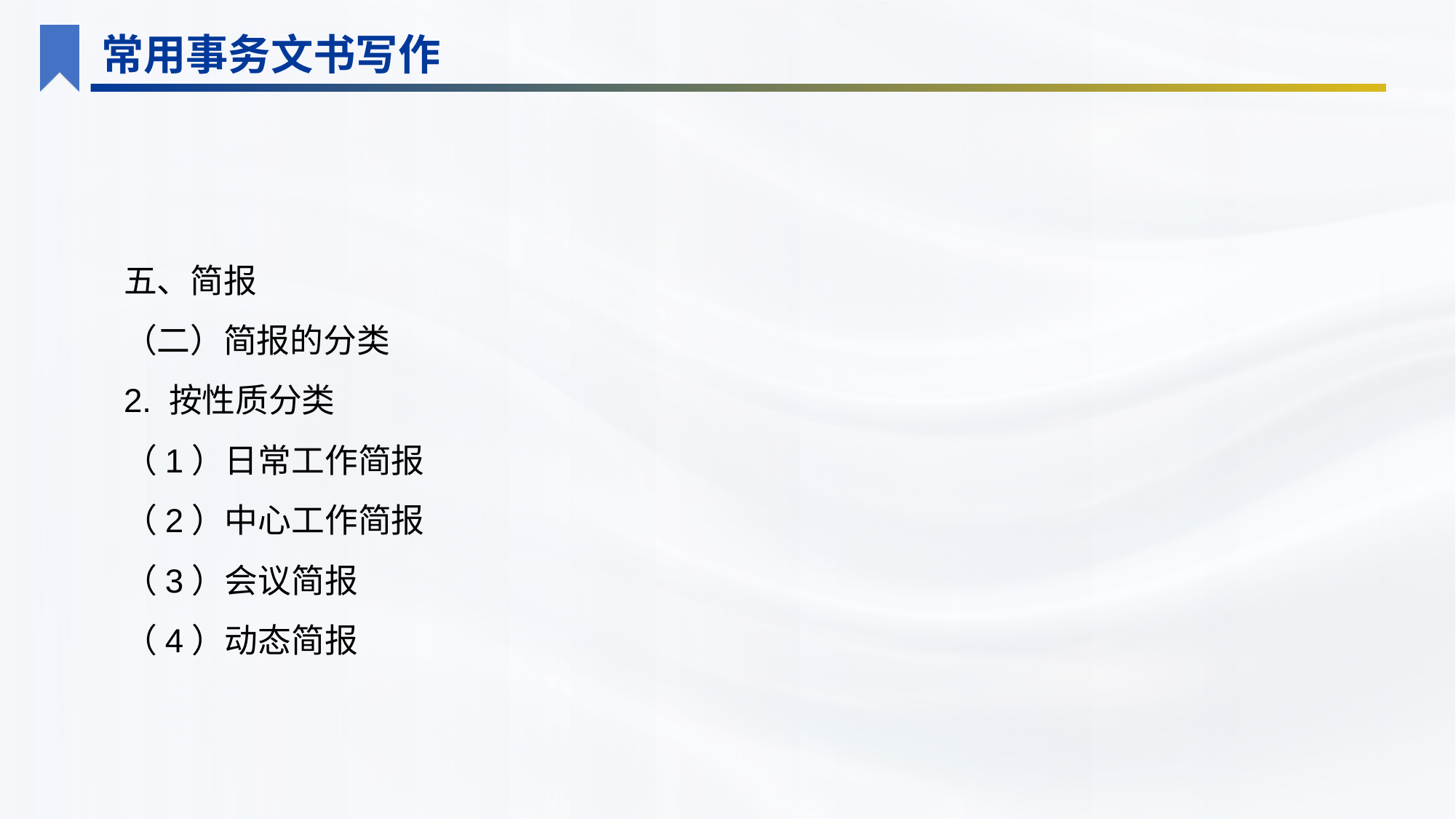

常用事务文书写作
五、简报
（二）简报的分类
2. 按性质分类
（1）日常工作简报
（2）中心工作简报
（3）会议简报
（4）动态简报